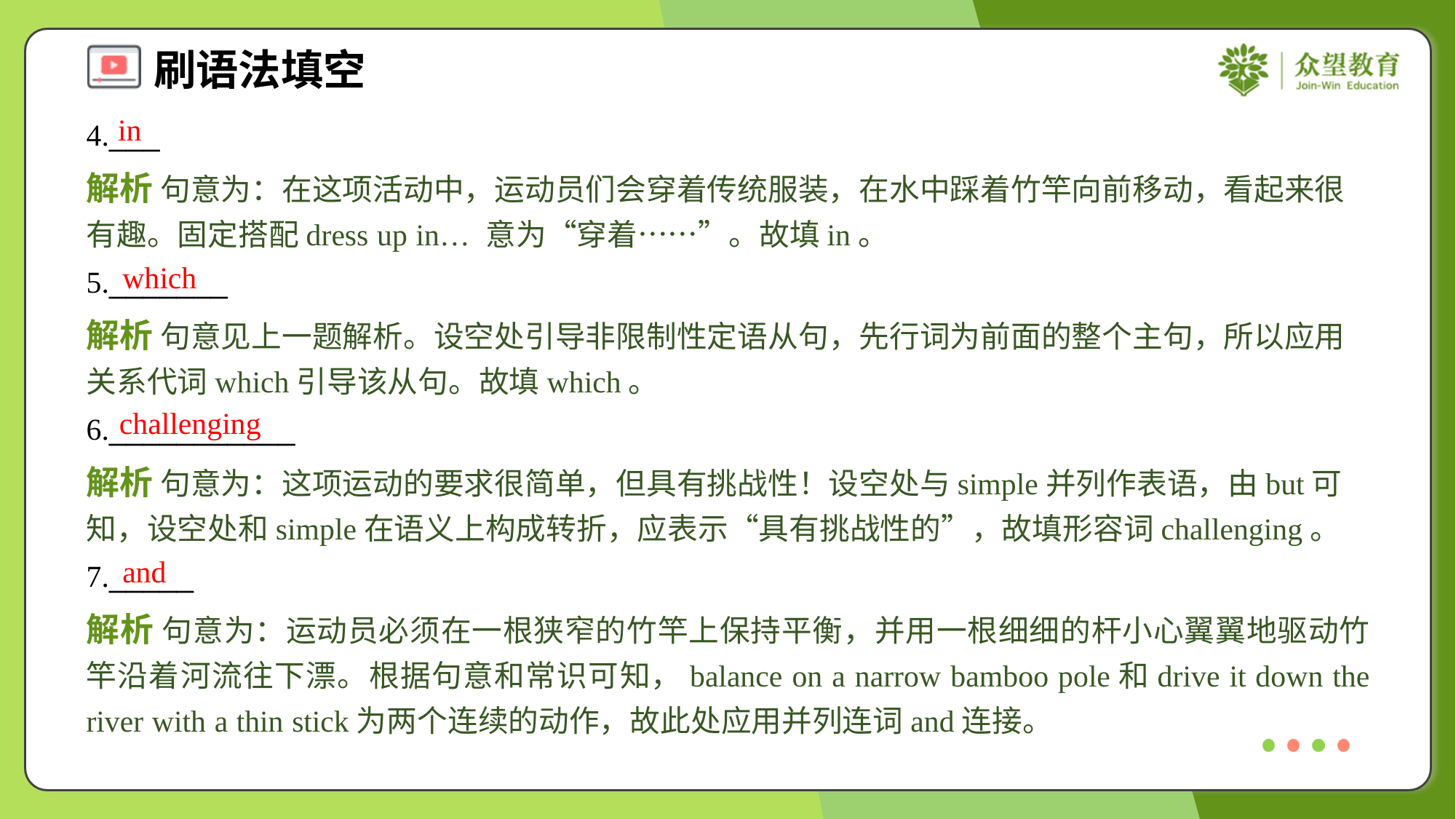

in
4.___
解析 句意为：在这项活动中，运动员们会穿着传统服装，在水中踩着竹竿向前移动，看起来很有趣。固定搭配dress up in… 意为“穿着……”。故填in。
which
5._______
解析 句意见上一题解析。设空处引导非限制性定语从句，先行词为前面的整个主句，所以应用关系代词which引导该从句。故填which。
challenging
6.___________
解析 句意为：这项运动的要求很简单，但具有挑战性！设空处与simple并列作表语，由but可知，设空处和simple在语义上构成转折，应表示“具有挑战性的”，故填形容词challenging。
and
7._____
解析 句意为：运动员必须在一根狭窄的竹竿上保持平衡，并用一根细细的杆小心翼翼地驱动竹竿沿着河流往下漂。根据句意和常识可知，balance on a narrow bamboo pole和drive it down the river with a thin stick为两个连续的动作，故此处应用并列连词and连接。